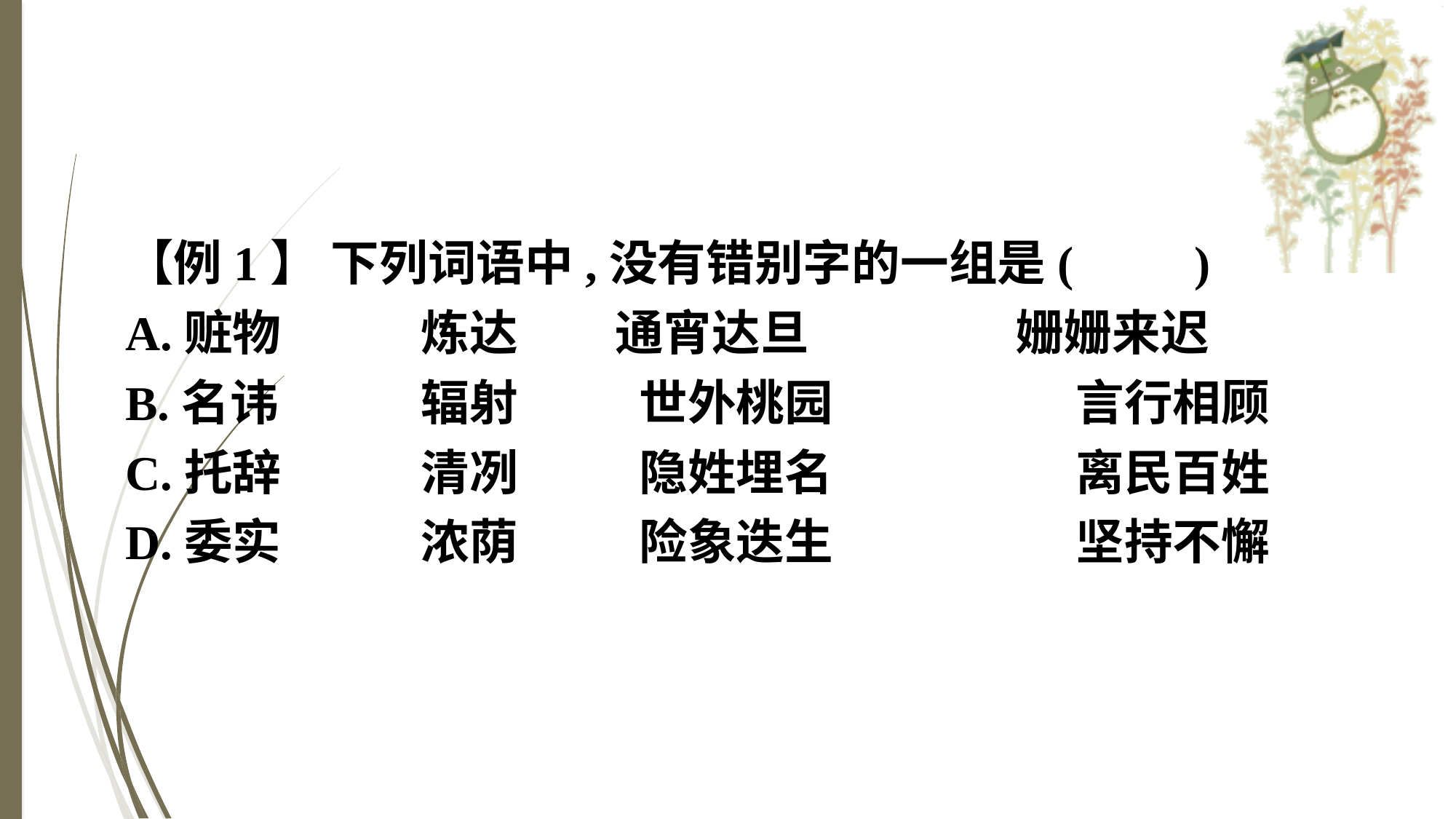

【例1】 下列词语中,没有错别字的一组是(　　)
A.赃物　　	炼达　　通宵达旦　	　姗姗来迟
B.名讳		辐射		世外桃园			言行相顾
C.托辞		清冽		隐姓埋名			离民百姓
D.委实		浓荫		险象迭生			坚持不懈